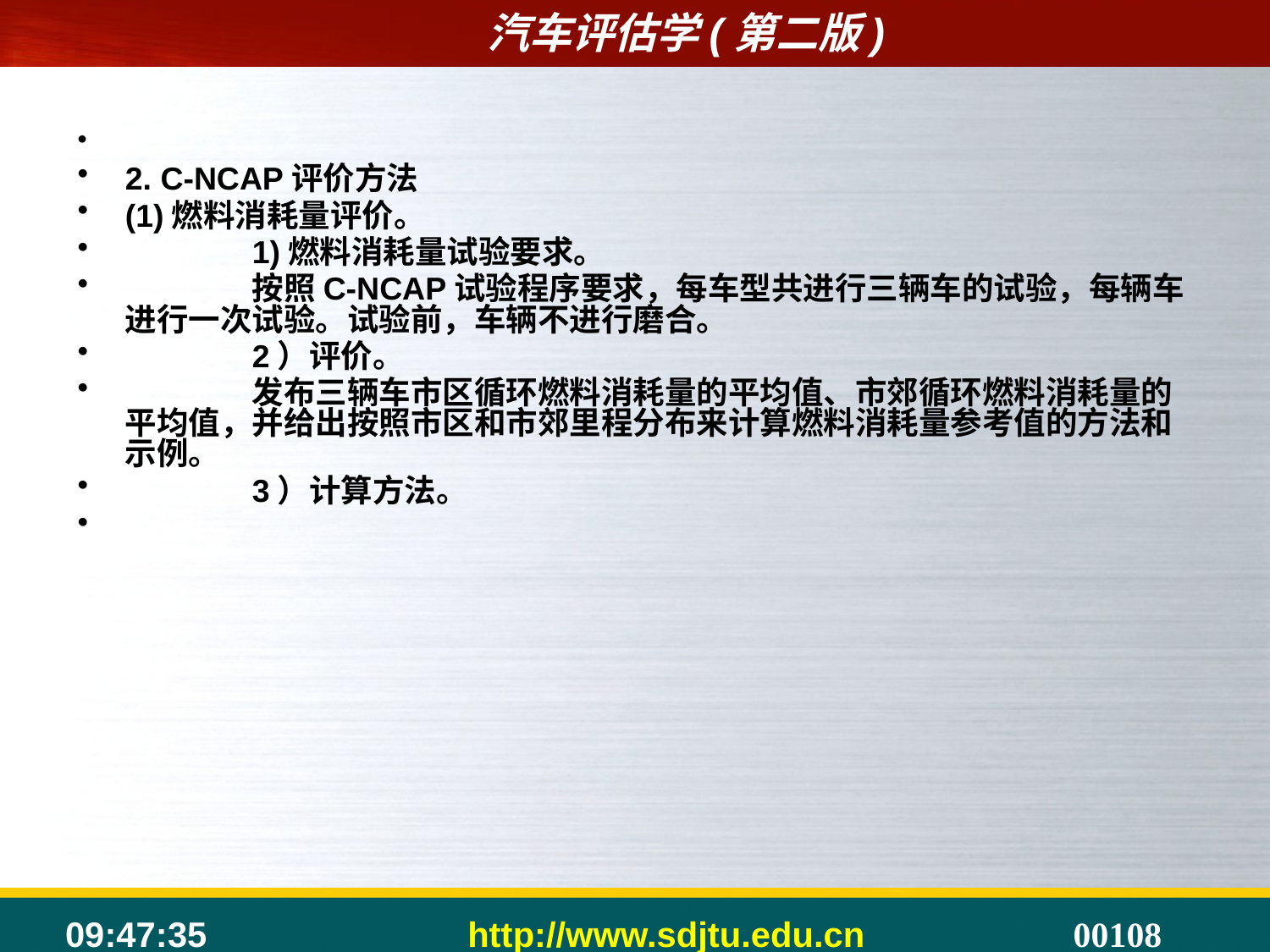

#

2. C-NCAP评价方法
(1)燃料消耗量评价。
	1)燃料消耗量试验要求。
	按照C-NCAP试验程序要求，每车型共进行三辆车的试验，每辆车进行一次试验。试验前，车辆不进行磨合。
	2）评价。
	发布三辆车市区循环燃料消耗量的平均值、市郊循环燃料消耗量的平均值，并给出按照市区和市郊里程分布来计算燃料消耗量参考值的方法和示例。
	3）计算方法。